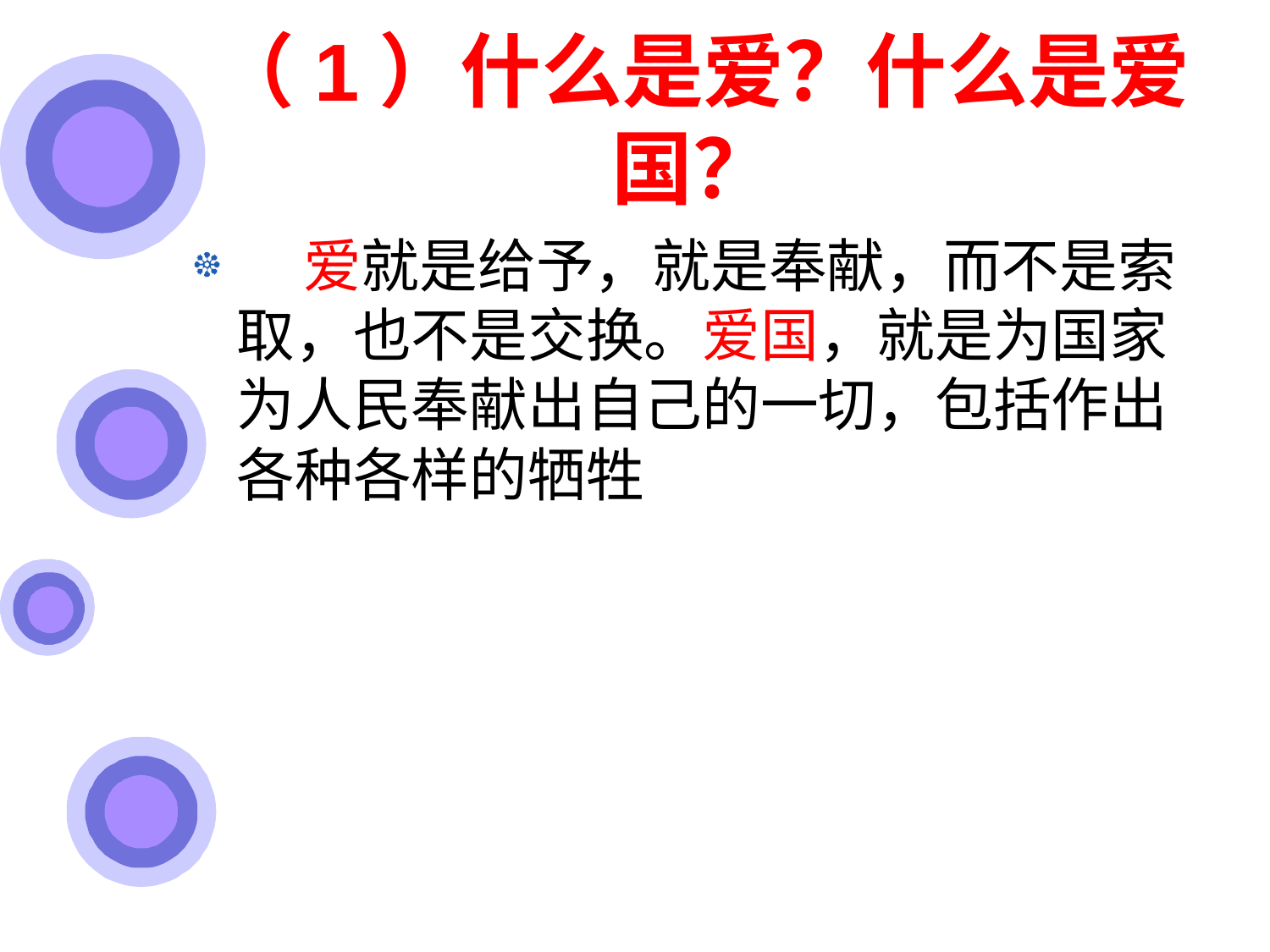

# （1）什么是爱？什么是爱国？
    爱就是给予，就是奉献，而不是索取，也不是交换。爱国，就是为国家为人民奉献出自己的一切，包括作出各种各样的牺牲